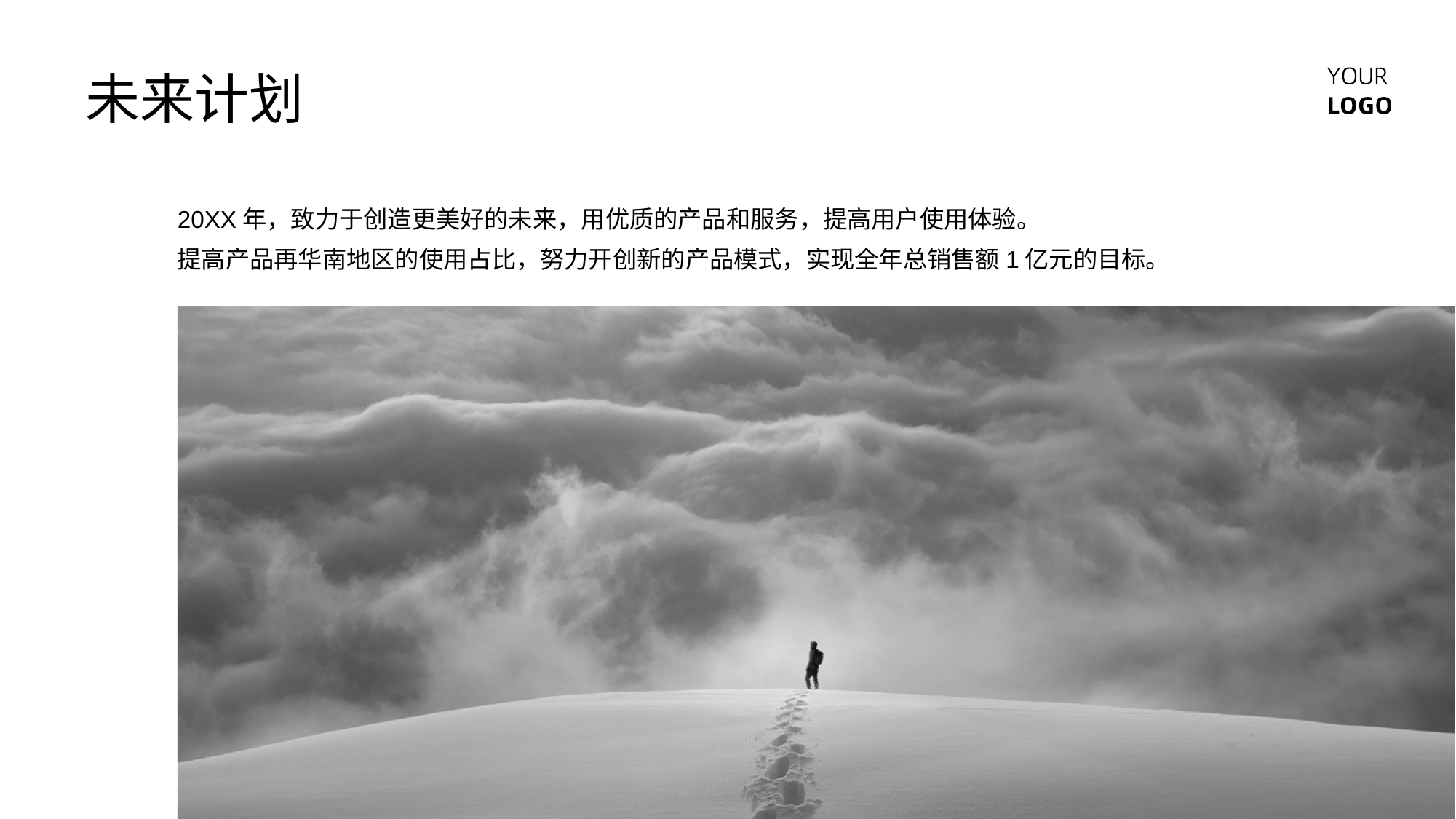

未来计划

20XX年，致力于创造更美好的未来，用优质的产品和服务，提高用户使用体验。
提高产品再华南地区的使用占比，努力开创新的产品模式，实现全年总销售额1亿元的目标。